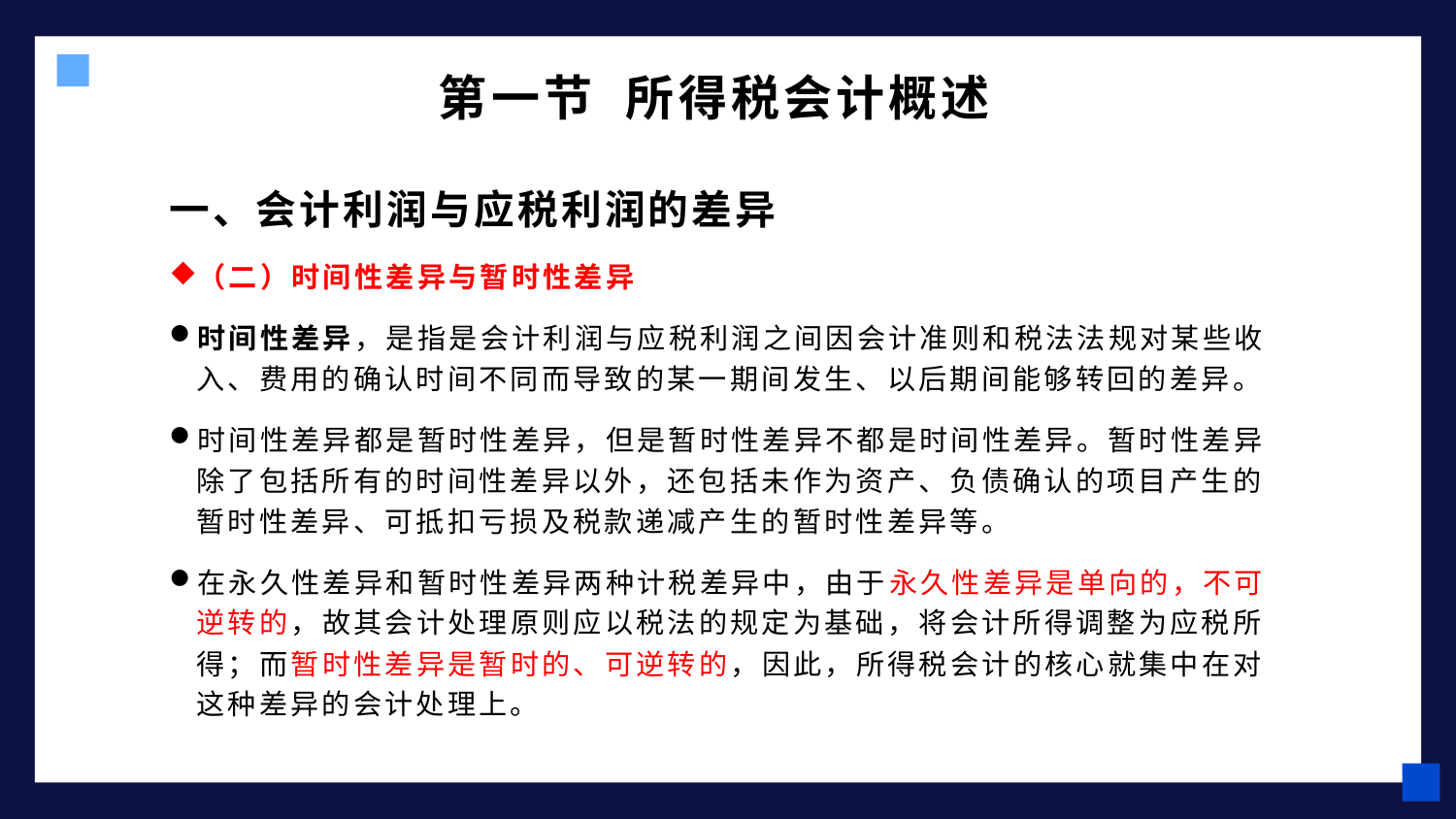

# 第一节  所得税会计概述
一、会计利润与应税利润的差异
（二）时间性差异与暂时性差异
时间性差异，是指是会计利润与应税利润之间因会计准则和税法法规对某些收入、费用的确认时间不同而导致的某一期间发生、以后期间能够转回的差异。
时间性差异都是暂时性差异，但是暂时性差异不都是时间性差异。暂时性差异除了包括所有的时间性差异以外，还包括未作为资产、负债确认的项目产生的暂时性差异、可抵扣亏损及税款递减产生的暂时性差异等。
在永久性差异和暂时性差异两种计税差异中，由于永久性差异是单向的，不可逆转的，故其会计处理原则应以税法的规定为基础，将会计所得调整为应税所得；而暂时性差异是暂时的、可逆转的，因此，所得税会计的核心就集中在对这种差异的会计处理上。